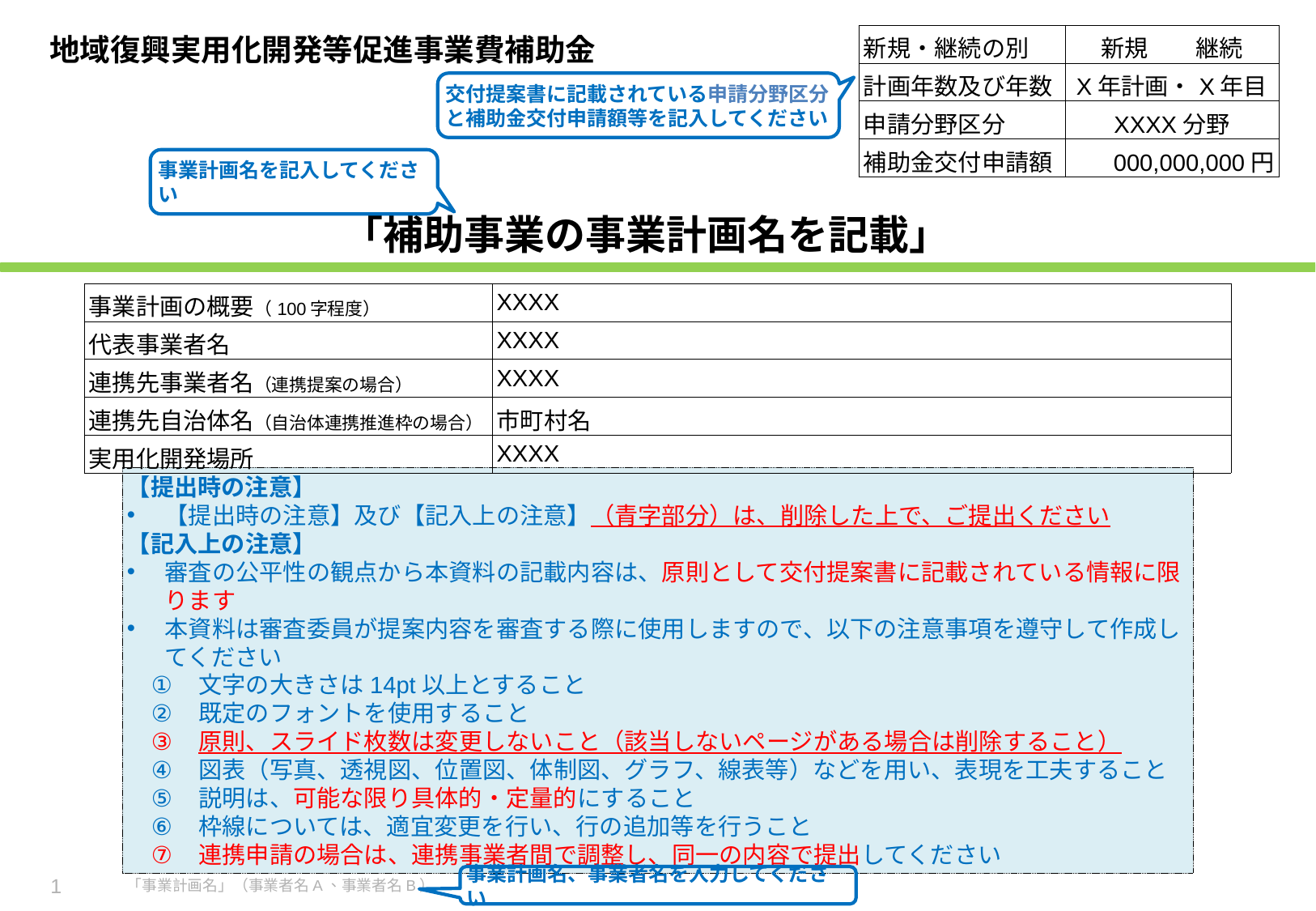

| 新規・継続の別 | 新規　　継続 |
| --- | --- |
| 計画年数及び年数 | X年計画・X年目 |
| 申請分野区分 | XXXX分野 |
| 補助金交付申請額 | 000,000,000円 |
交付提案書に記載されている申請分野区分と補助金交付申請額等を記入してください
# 「補助事業の事業計画名を記載」
事業計画名を記入してください
| 事業計画の概要（100字程度） | XXXX |
| --- | --- |
| 代表事業者名 | XXXX |
| 連携先事業者名（連携提案の場合） | XXXX |
| 連携先自治体名（自治体連携推進枠の場合） | 市町村名 |
| 実用化開発場所 | XXXX |
【提出時の注意】
【提出時の注意】及び【記入上の注意】（青字部分）は、削除した上で、ご提出ください
【記入上の注意】
審査の公平性の観点から本資料の記載内容は、原則として交付提案書に記載されている情報に限ります
本資料は審査委員が提案内容を審査する際に使用しますので、以下の注意事項を遵守して作成してください
文字の大きさは14pt以上とすること
既定のフォントを使用すること
原則、スライド枚数は変更しないこと（該当しないページがある場合は削除すること）
図表（写真、透視図、位置図、体制図、グラフ、線表等）などを用い、表現を工夫すること
説明は、可能な限り具体的・定量的にすること
枠線については、適宜変更を行い、行の追加等を行うこと
連携申請の場合は、連携事業者間で調整し、同一の内容で提出してください
1
「事業計画名」（事業者名A、事業者名B）
事業計画名、事業者名を入力してください